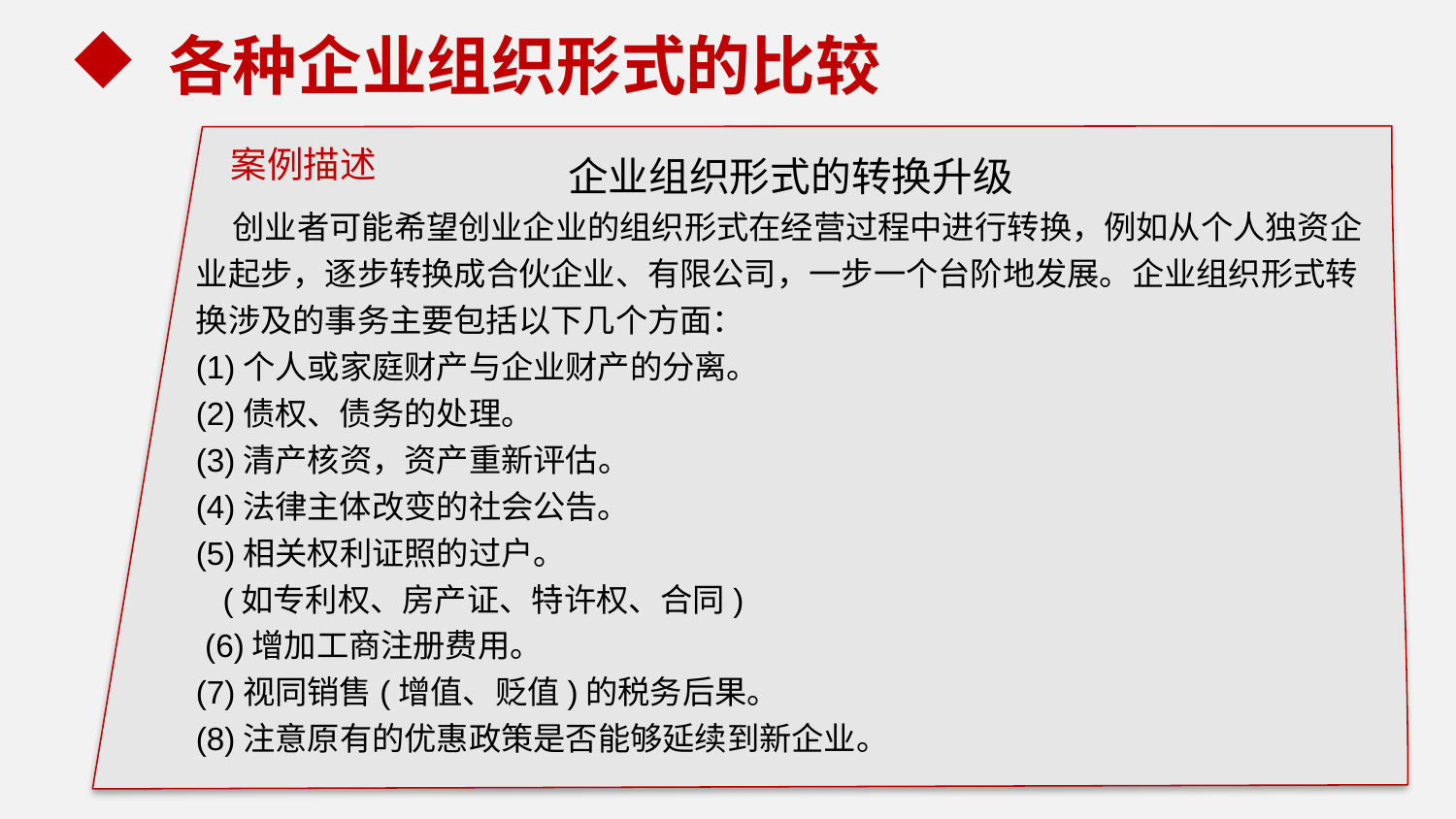

各种企业组织形式的比较

企业组织形式的转换升级
    创业者可能希望创业企业的组织形式在经营过程中进行转换，例如从个人独资企业起步，逐步转换成合伙企业、有限公司，一步一个台阶地发展。企业组织形式转换涉及的事务主要包括以下几个方面：
(1)个人或家庭财产与企业财产的分离。
(2)债权、债务的处理。
(3)清产核资，资产重新评估。
(4)法律主体改变的社会公告。
(5)相关权利证照的过户。
   (如专利权、房产证、特许权、合同)
 (6)增加工商注册费用。
(7)视同销售(增值、贬值)的税务后果。
(8)注意原有的优惠政策是否能够延续到新企业。
案例描述